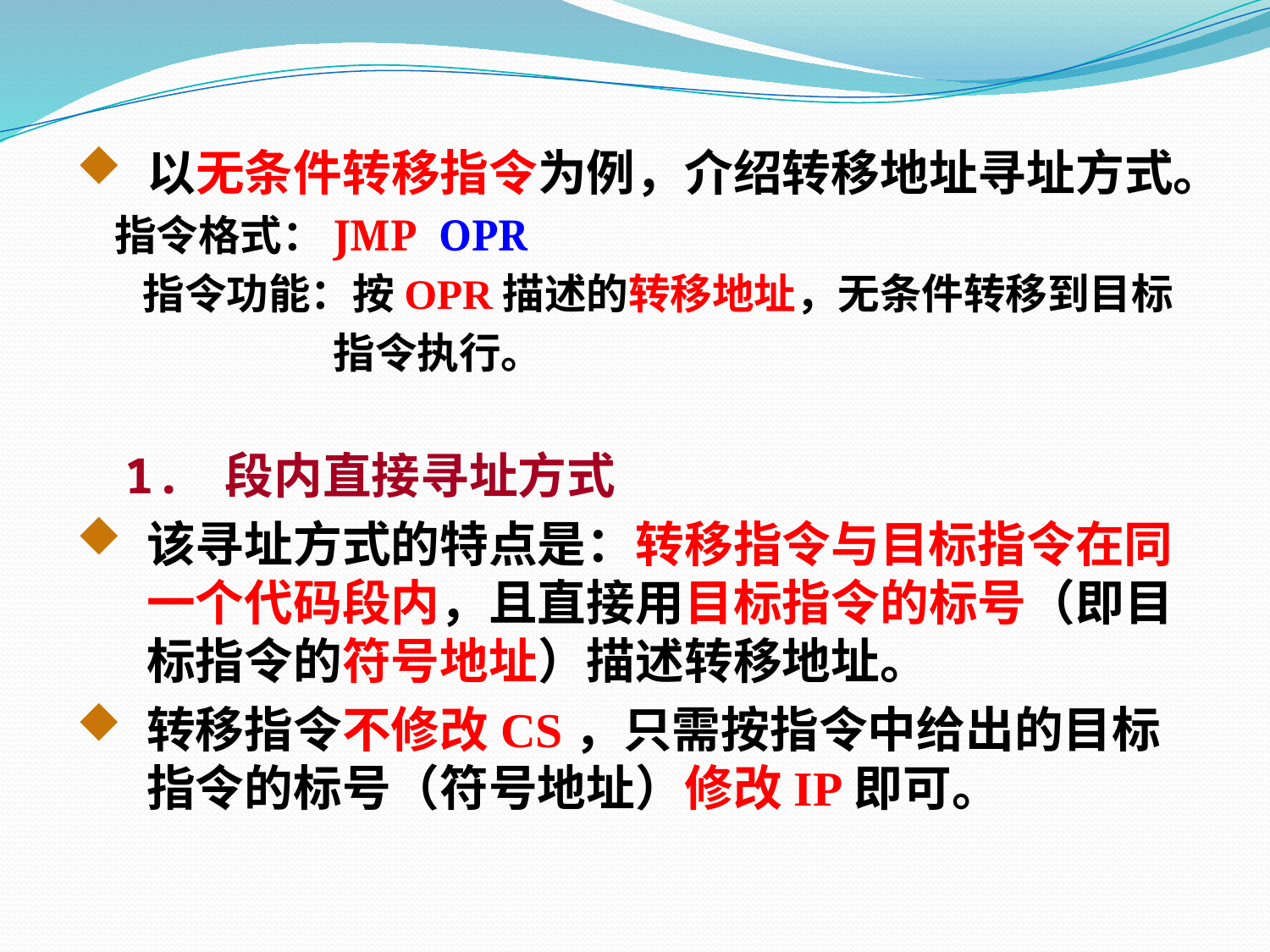

以无条件转移指令为例，介绍转移地址寻址方式。
   指令格式：JMP  OPR
      指令功能：按OPR描述的转移地址，无条件转移到目标
                          指令执行。

    1. 段内直接寻址方式
该寻址方式的特点是：转移指令与目标指令在同一个代码段内，且直接用目标指令的标号（即目标指令的符号地址）描述转移地址。
转移指令不修改CS，只需按指令中给出的目标指令的标号（符号地址）修改IP即可。